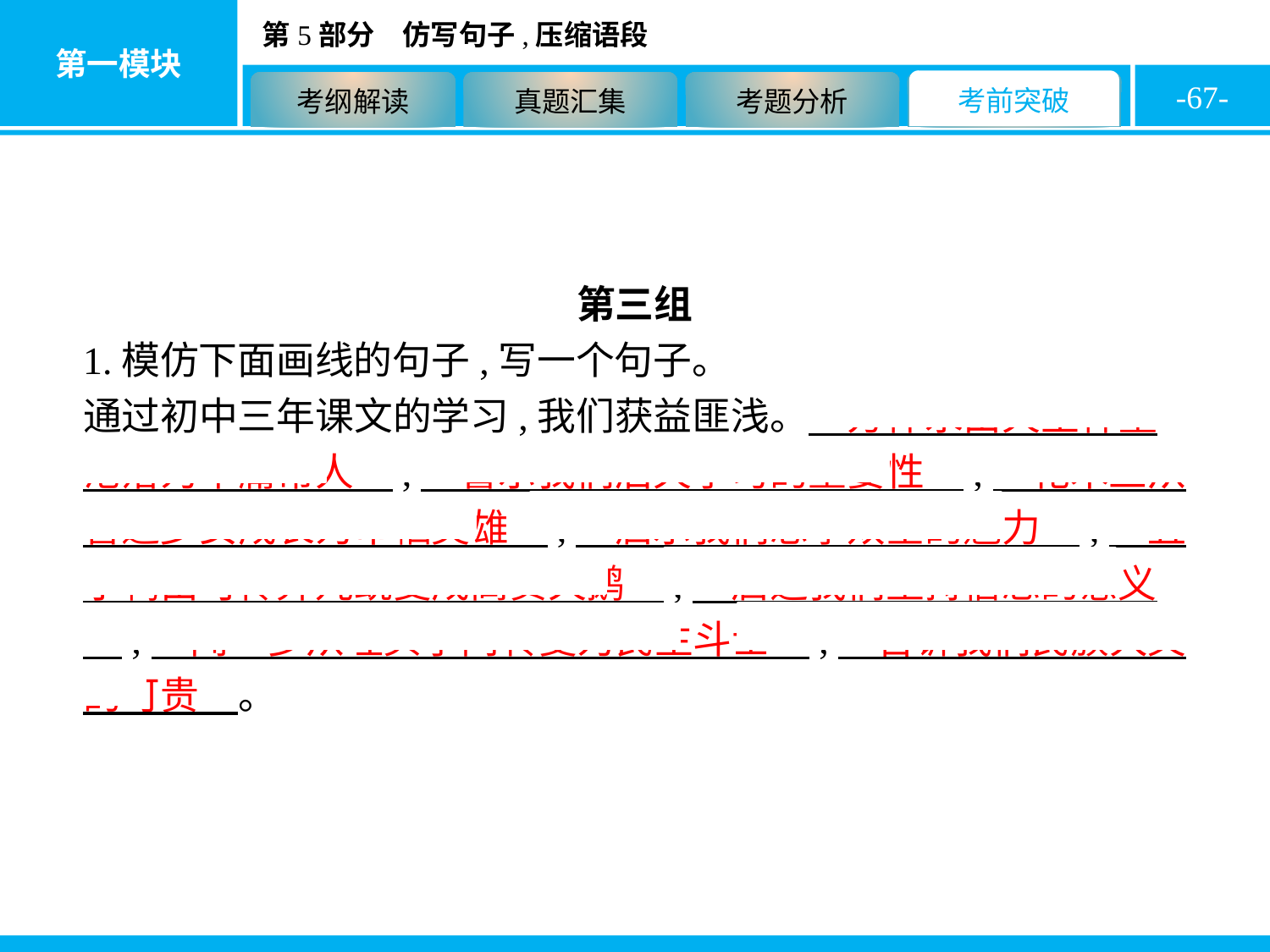

-67-
第三组
1.模仿下面画线的句子,写一个句子。
通过初中三年课文的学习,我们获益匪浅。　方仲永由天生神童沦落为平庸常人　,　警示我们后天学习的重要性　;　花木兰从普通少女成长为巾帼英雄　,　启示我们忠孝双全的魅力　;　丑小鸭由可怜弃儿蜕变成高贵天鹅　,　启迪我们坚持信念的意义　;　闻一多从埋头学问转变为民主斗士　,　告诉我们民族大义的可贵　。